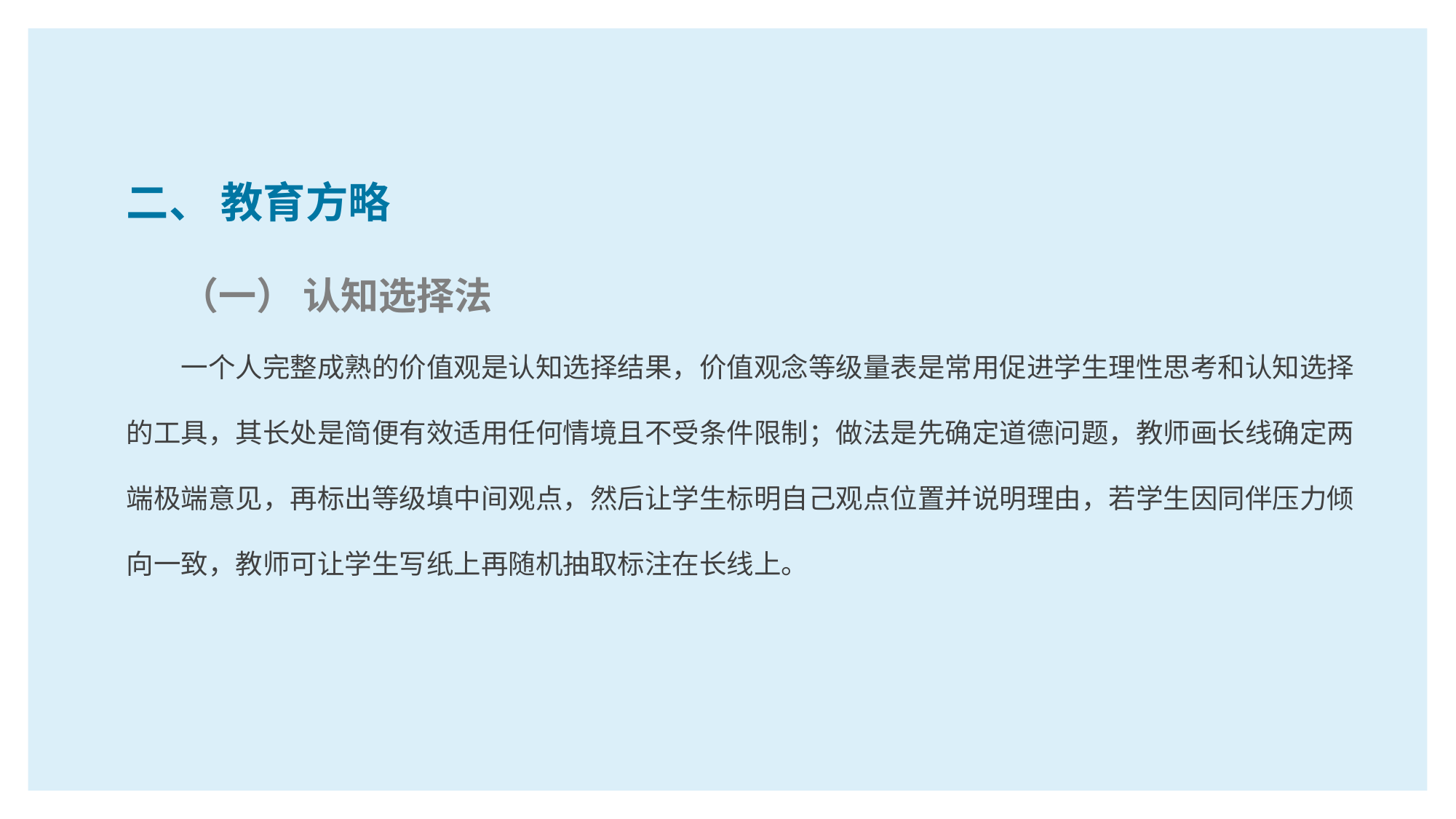

二、 教育方略
（一） 认知选择法
一个人完整成熟的价值观是认知选择结果，价值观念等级量表是常用促进学生理性思考和认知选择的工具，其长处是简便有效适用任何情境且不受条件限制；做法是先确定道德问题，教师画长线确定两端极端意见，再标出等级填中间观点，然后让学生标明自己观点位置并说明理由，若学生因同伴压力倾向一致，教师可让学生写纸上再随机抽取标注在长线上。